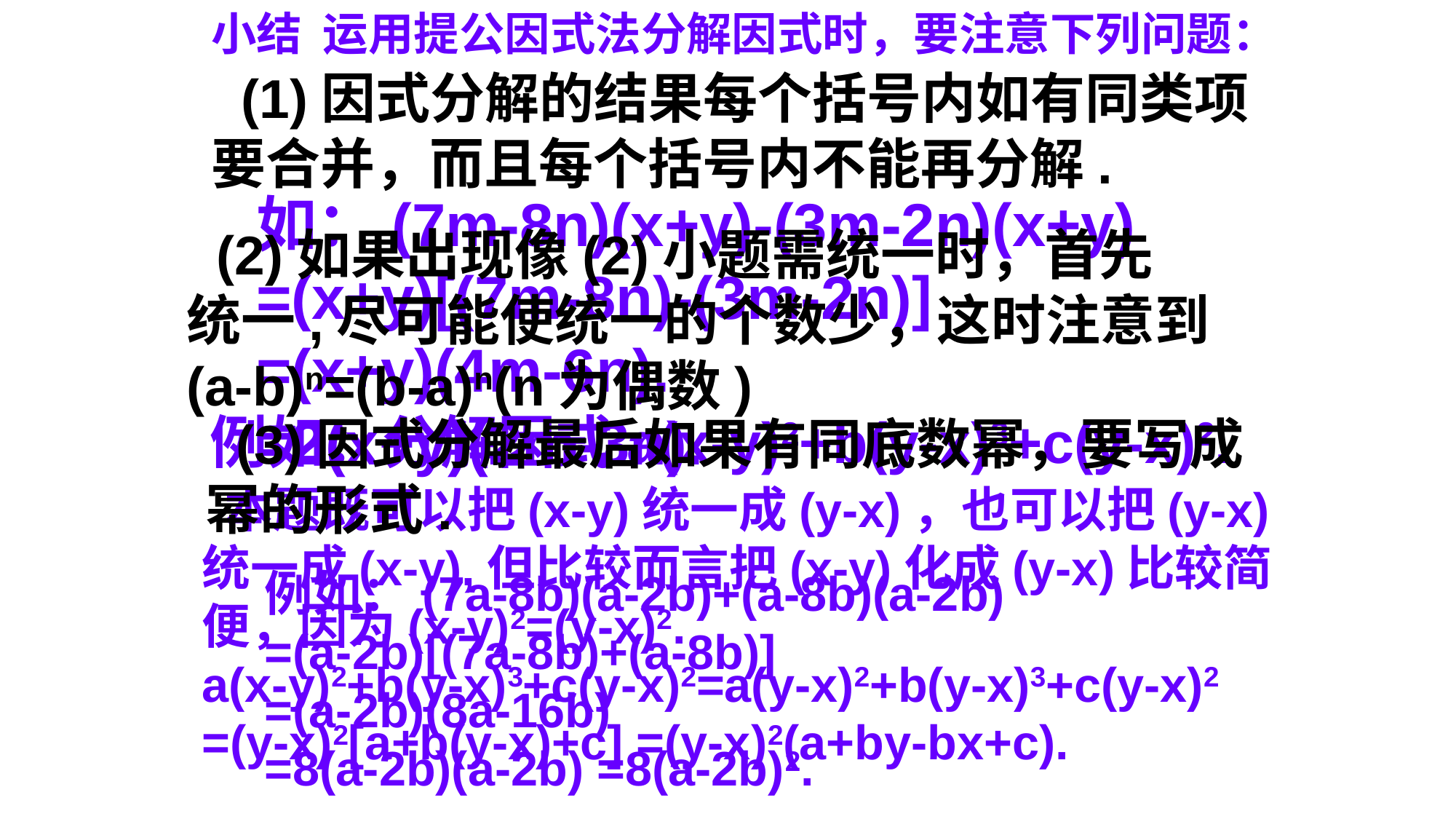

小结  运用提公因式法分解因式时，要注意下列问题：
  (1)因式分解的结果每个括号内如有同类项
要合并，而且每个括号内不能再分解.
如：(7m-8n)(x+y)-(3m-2n)(x+y)
=(x+y)[(7m-8n)-(3m-2n)]
=(x+y)(4m-6n).
=2(x+y)(2m-3n).
  (2)如果出现像(2)小题需统一时，首先
统一,尽可能使统一的个数少，这时注意到
(a-b)n=(b-a)n(n为偶数)
例如：分解因式a(x-y)2+b(y-x)3+c(y-x)2.
  (3)因式分解最后如果有同底数幂，要写成
幂的形式.
 本题既可以把(x-y)统一成(y-x)，也可以把(y-x)
统一成(x-y),但比较而言把(x-y)化成(y-x)比较简
便，因为(x-y)2=(y-x)2.
a(x-y)2+b(y-x)3+c(y-x)2=a(y-x)2+b(y-x)3+c(y-x)2
=(y-x)2[a+b(y-x)+c] =(y-x)2(a+by-bx+c).
例如：(7a-8b)(a-2b)+(a-8b)(a-2b)
=(a-2b)[(7a-8b)+(a-8b)]
=(a-2b)(8a-16b)
=8(a-2b)(a-2b) =8(a-2b)2.